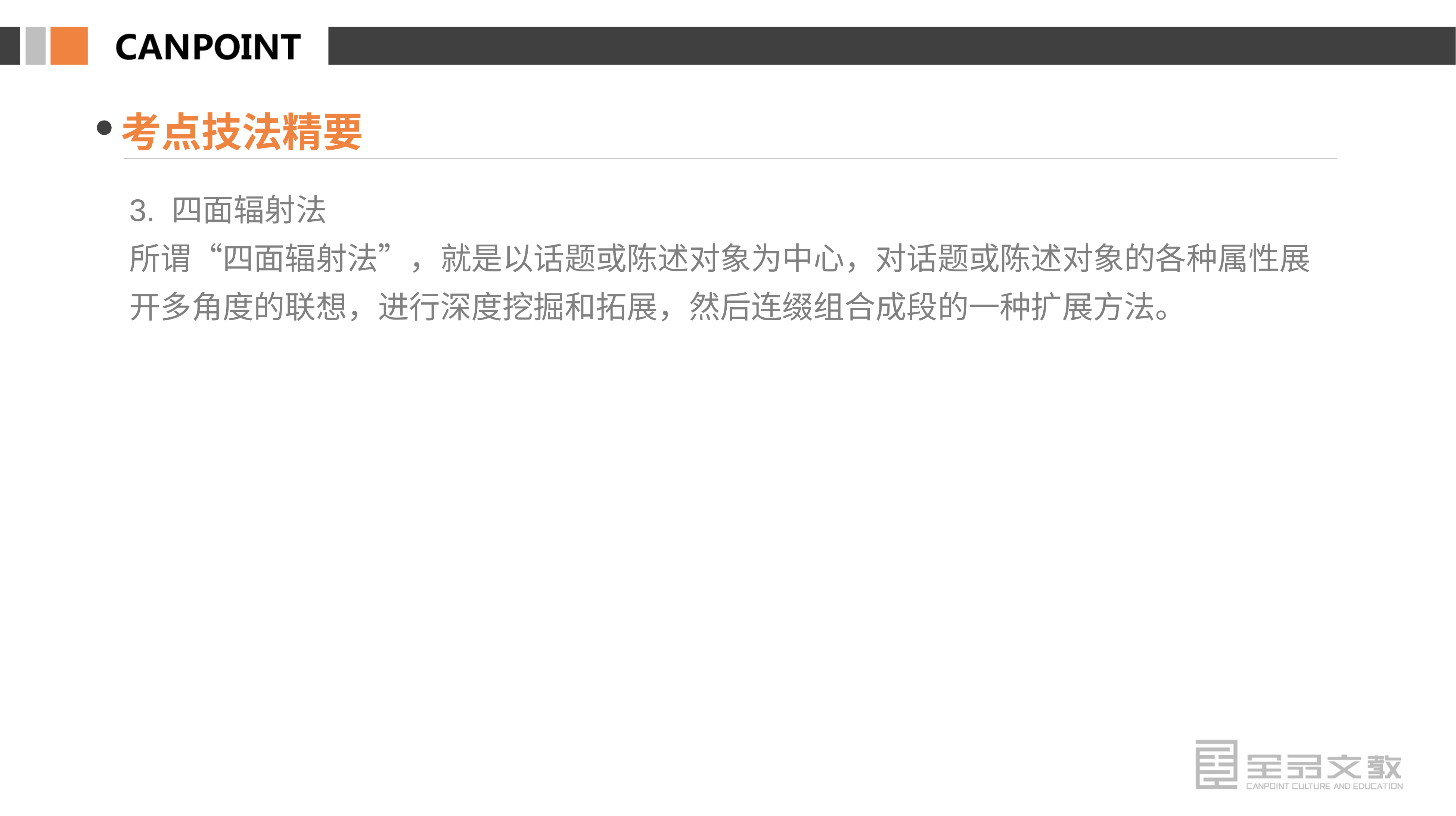

考点技法精要

3. 四面辐射法
所谓“四面辐射法”，就是以话题或陈述对象为中心，对话题或陈述对象的各种属性展开多角度的联想，进行深度挖掘和拓展，然后连缀组合成段的一种扩展方法。